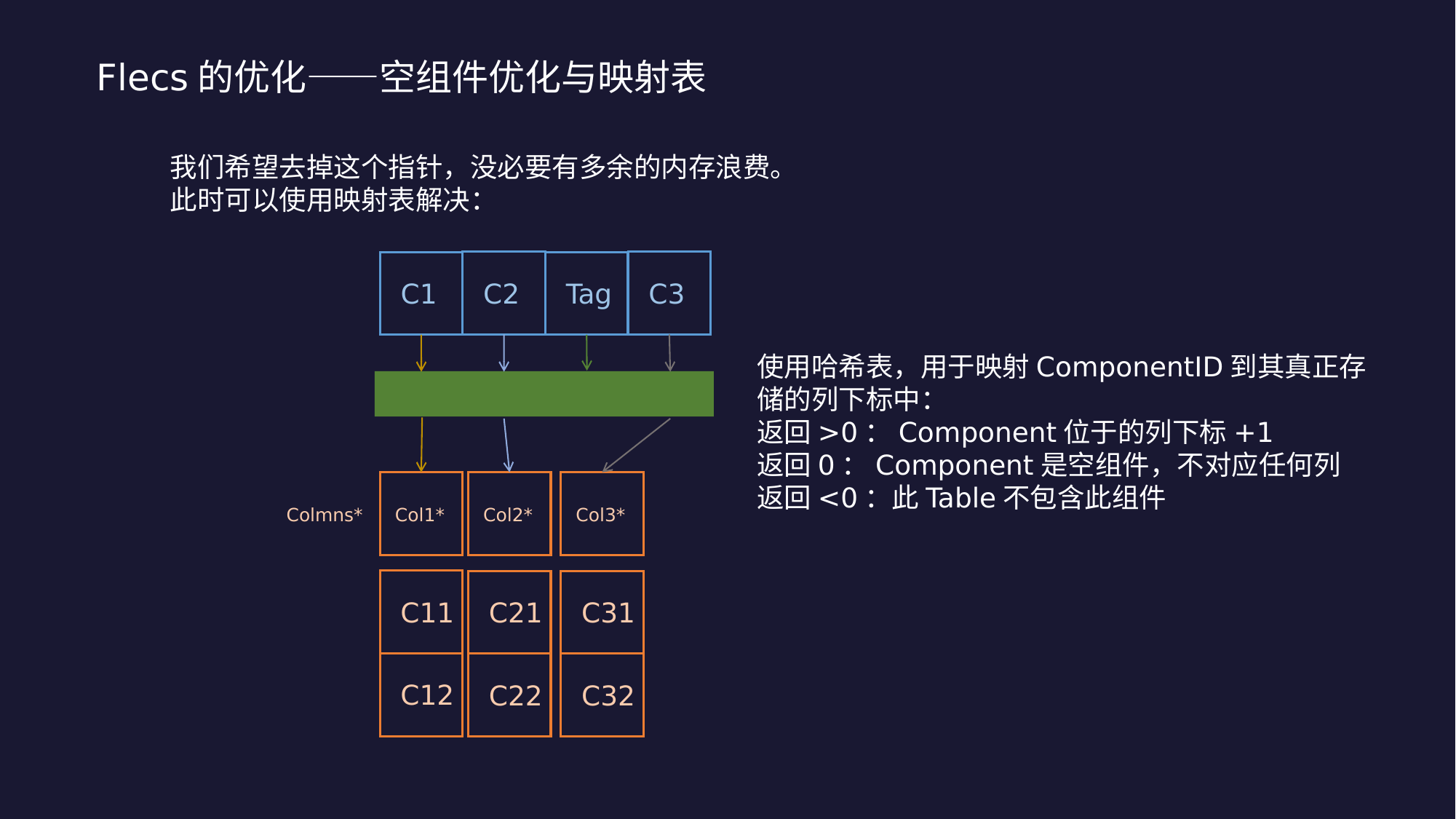

Flecs的优化——空组件优化与映射表
我们希望去掉这个指针，没必要有多余的内存浪费。
此时可以使用映射表解决：

C2

C3

C1

Tag

Col1*

Col2*

Col3*
Colmns*

C11

C21

C31

C12

C22

C32
使用哈希表，用于映射ComponentID到其真正存储的列下标中：
返回>0：Component位于的列下标+1
返回0：Component是空组件，不对应任何列
返回<0：此Table不包含此组件